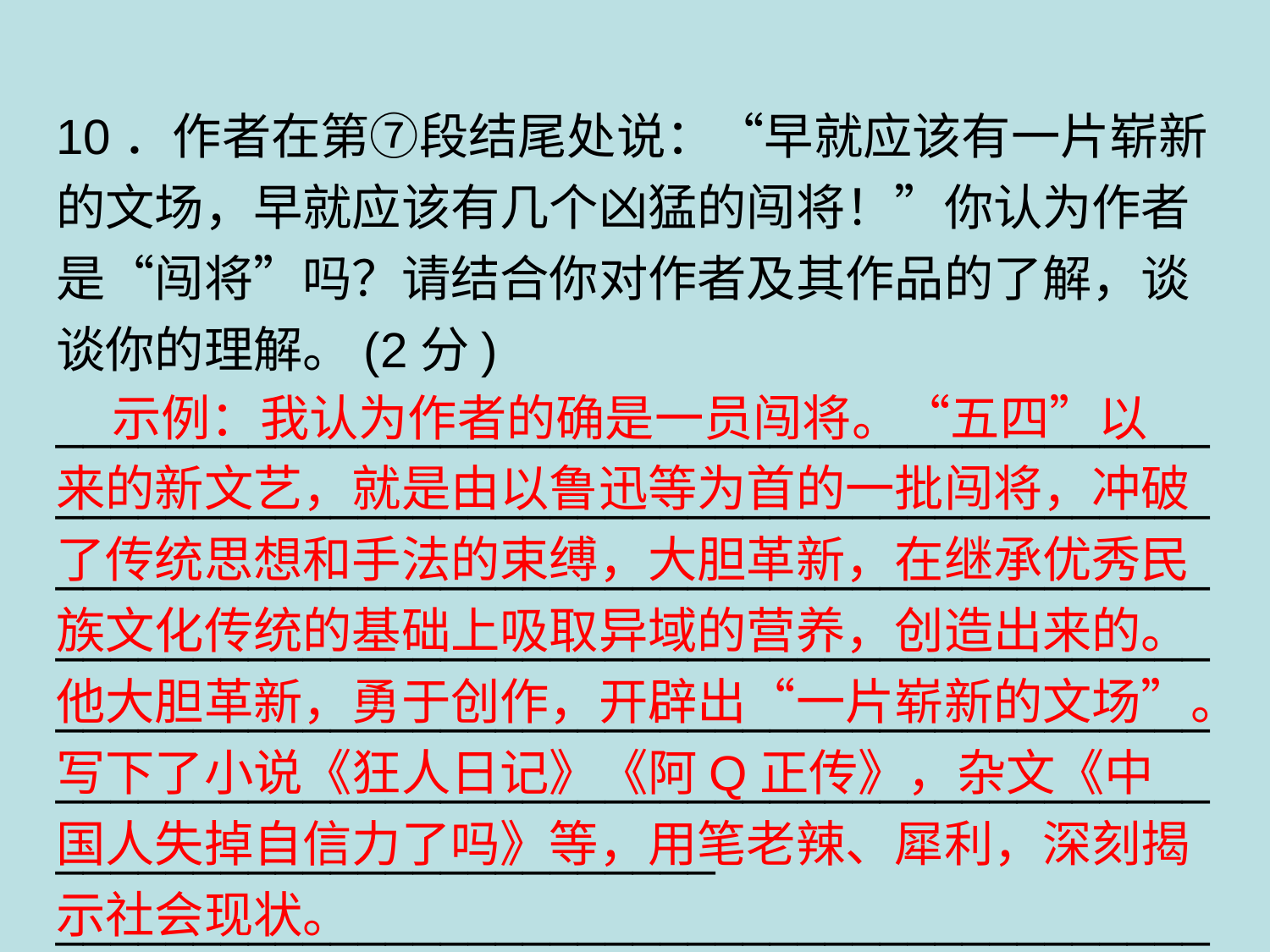

10．作者在第⑦段结尾处说：“早就应该有一片崭新的文场，早就应该有几个凶猛的闯将！”你认为作者是“闯将”吗？请结合你对作者及其作品的了解，谈谈你的理解。(2分)
____________________________________________________________________________________________________________________________________________________________________________________________________________________________________________________________________________________
____________________________________________________________________________________________
    示例：我认为作者的确是一员闯将。“五四”以来的新文艺，就是由以鲁迅等为首的一批闯将，冲破了传统思想和手法的束缚，大胆革新，在继承优秀民族文化传统的基础上吸取异域的营养，创造出来的。他大胆革新，勇于创作，开辟出“一片崭新的文场”。写下了小说《狂人日记》《阿Q正传》，杂文《中国人失掉自信力了吗》等，用笔老辣、犀利，深刻揭示社会现状。